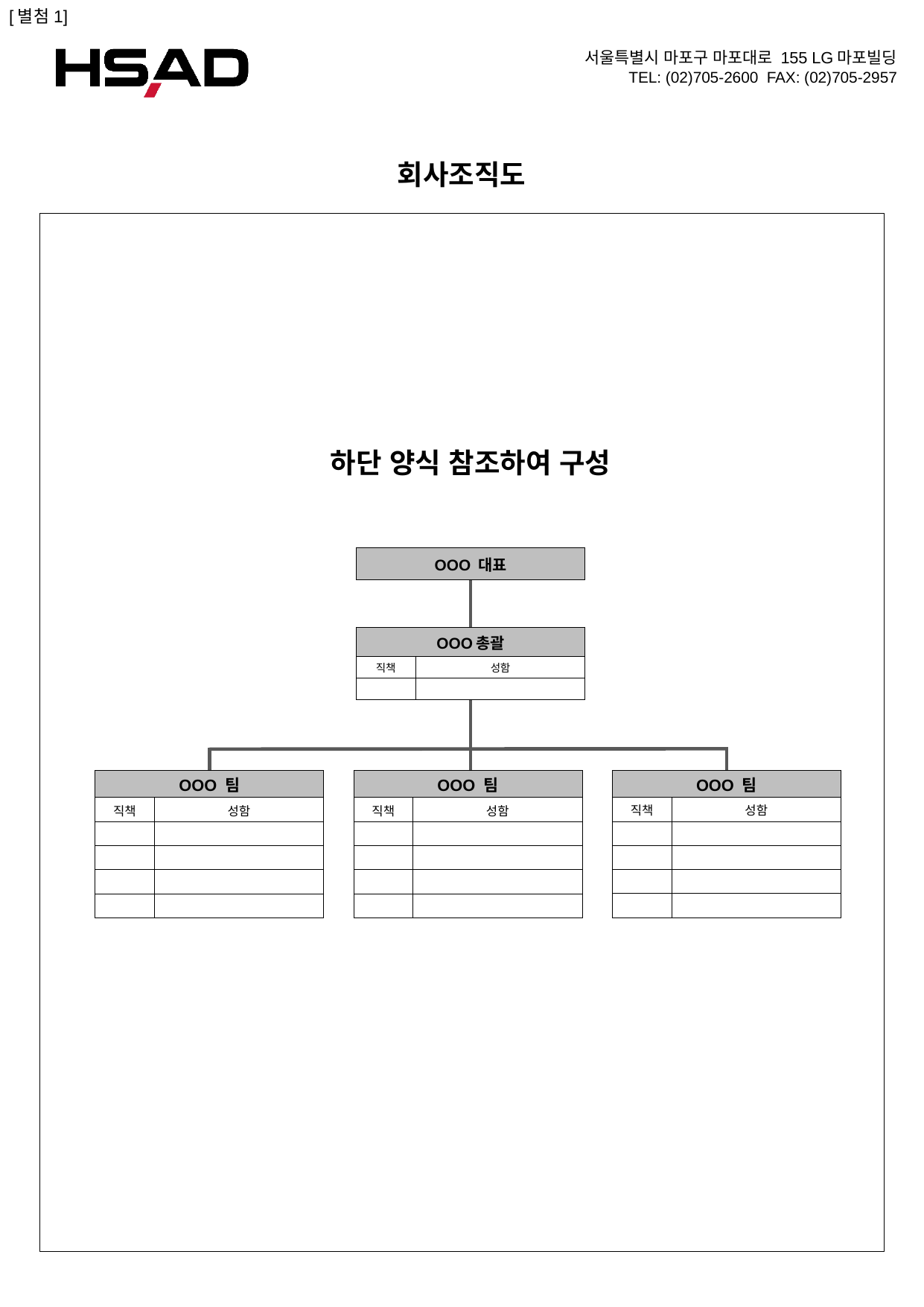

[별첨1]
회사조직도

하단 양식 참조하여 구성
| OOO 대표 |
| --- |
| OOO총괄 |  |
| --- | --- |
| 직책 | 성함 |
|  |  |
| OOO 팀 |  |
| --- | --- |
| 직책 | 성함 |
|  |  |
|  |  |
|  |  |
|  |  |
| OOO 팀 |  |
| --- | --- |
| 직책 | 성함 |
|  |  |
|  |  |
|  |  |
|  |  |
| OOO 팀 |  |
| --- | --- |
| 직책 | 성함 |
|  |  |
|  |  |
|  |  |
|  |  |